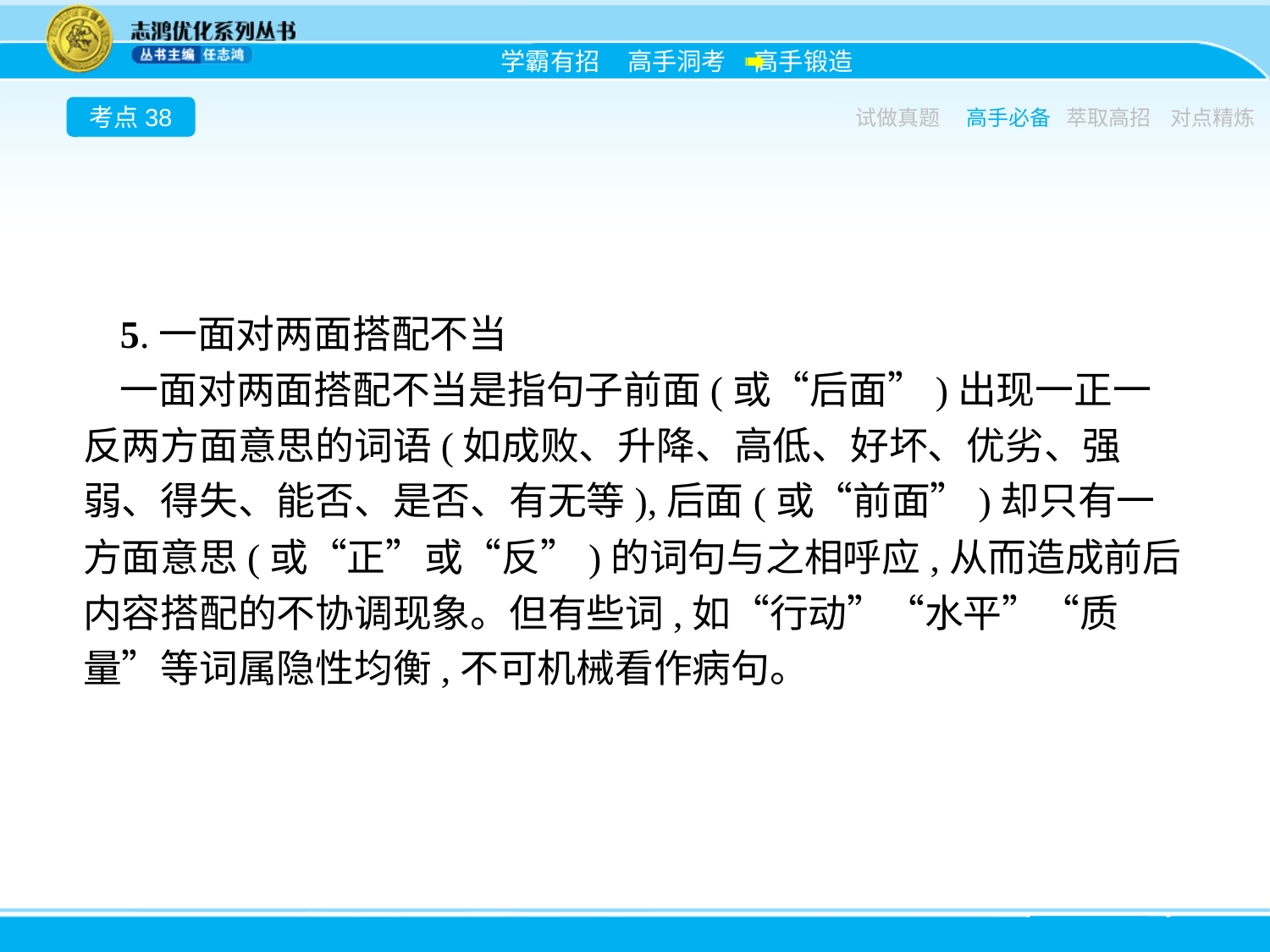

考点38
试做真题
高手必备
萃取高招
对点精炼
5.一面对两面搭配不当
一面对两面搭配不当是指句子前面(或“后面”)出现一正一反两方面意思的词语(如成败、升降、高低、好坏、优劣、强弱、得失、能否、是否、有无等),后面(或“前面”)却只有一方面意思(或“正”或“反”)的词句与之相呼应,从而造成前后内容搭配的不协调现象。但有些词,如“行动”“水平”“质量”等词属隐性均衡,不可机械看作病句。